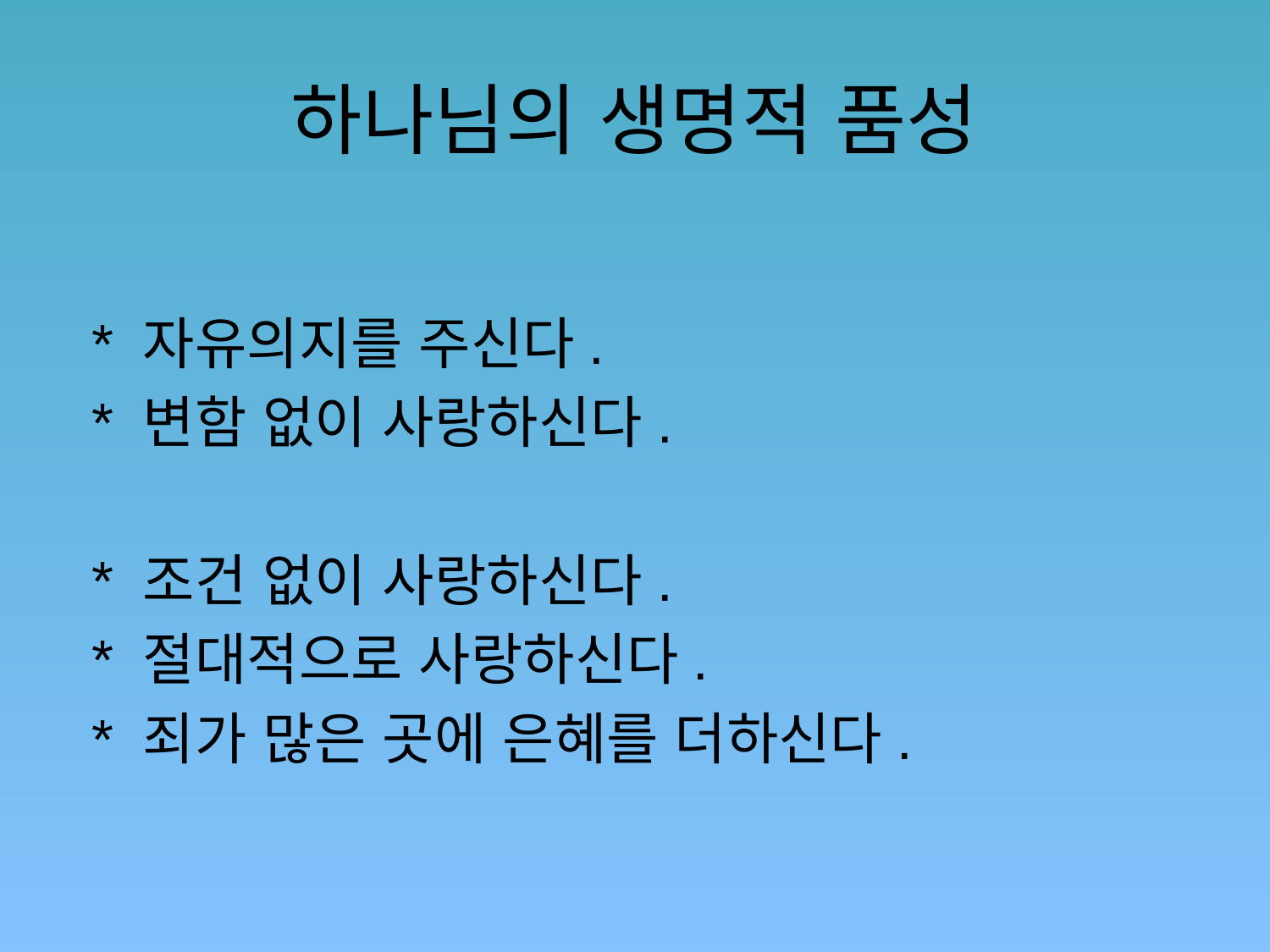

# 하나님의 생명적 품성

 * 자유의지를 주신다.
 * 변함 없이 사랑하신다.

 * 조건 없이 사랑하신다.
 * 절대적으로 사랑하신다.
 * 죄가 많은 곳에 은혜를 더하신다.